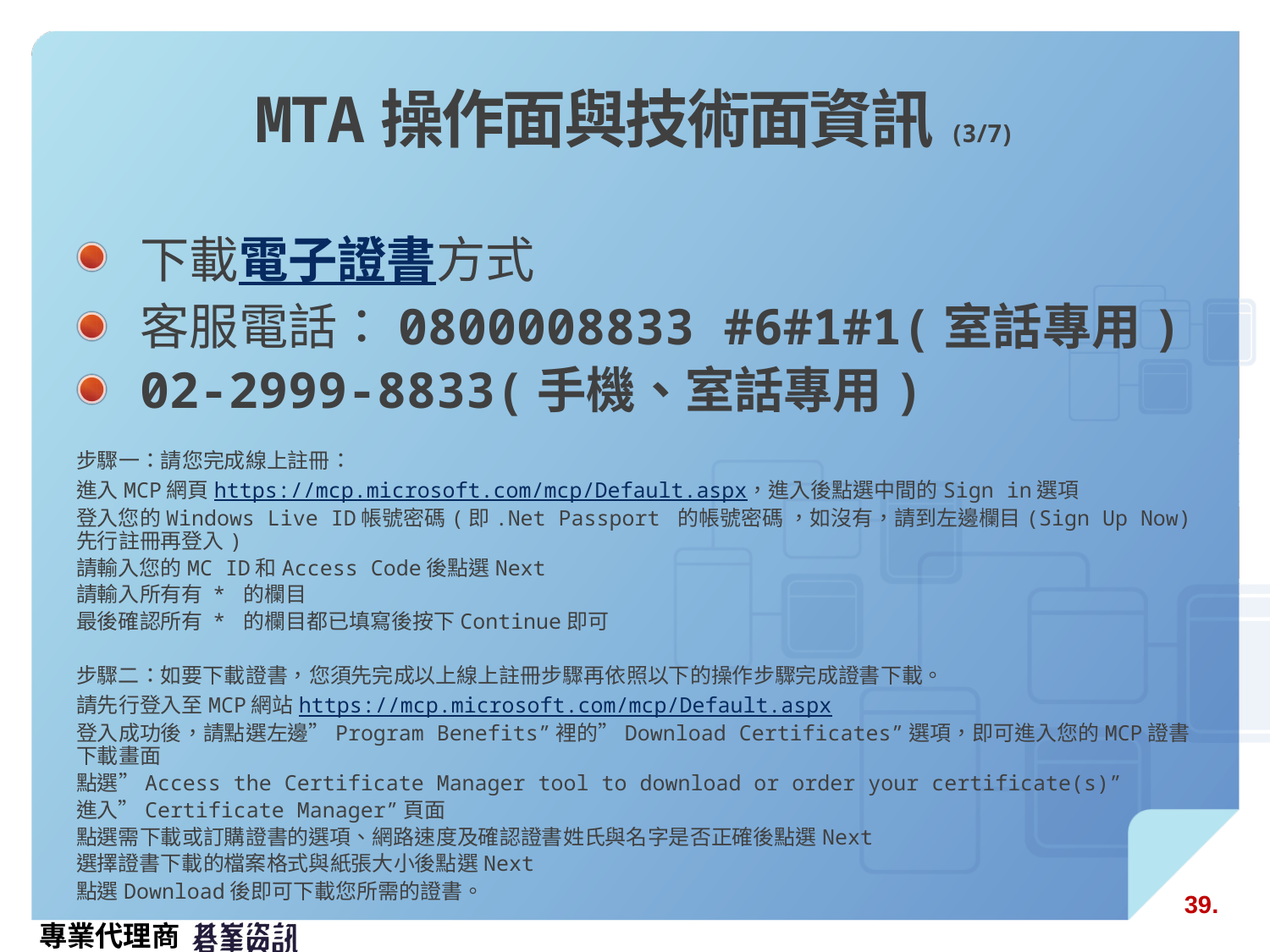

# MTA操作面與技術面資訊(3/7)
下載電子證書方式
客服電話：0800008833 #6#1#1(室話專用)
02-2999-8833(手機、室話專用)

步驟一：請您完成線上註冊：
進入MCP網頁https://mcp.microsoft.com/mcp/Default.aspx，進入後點選中間的Sign in選項
登入您的Windows Live ID帳號密碼(即.Net Passport 的帳號密碼 ，如沒有，請到左邊欄目(Sign Up Now)先行註冊再登入)
請輸入您的MC ID和Access Code後點選Next
請輸入所有有 * 的欄目
最後確認所有 * 的欄目都已填寫後按下Continue即可

步驟二：如要下載證書，您須先完成以上線上註冊步驟再依照以下的操作步驟完成證書下載。
請先行登入至MCP網站https://mcp.microsoft.com/mcp/Default.aspx
登入成功後，請點選左邊”Program Benefits”裡的”Download Certificates”選項，即可進入您的MCP證書下載畫面
點選”Access the Certificate Manager tool to download or order your certificate(s)”
進入”Certificate Manager”頁面
點選需下載或訂購證書的選項、網路速度及確認證書姓氏與名字是否正確後點選Next
選擇證書下載的檔案格式與紙張大小後點選Next
點選Download後即可下載您所需的證書。

39.